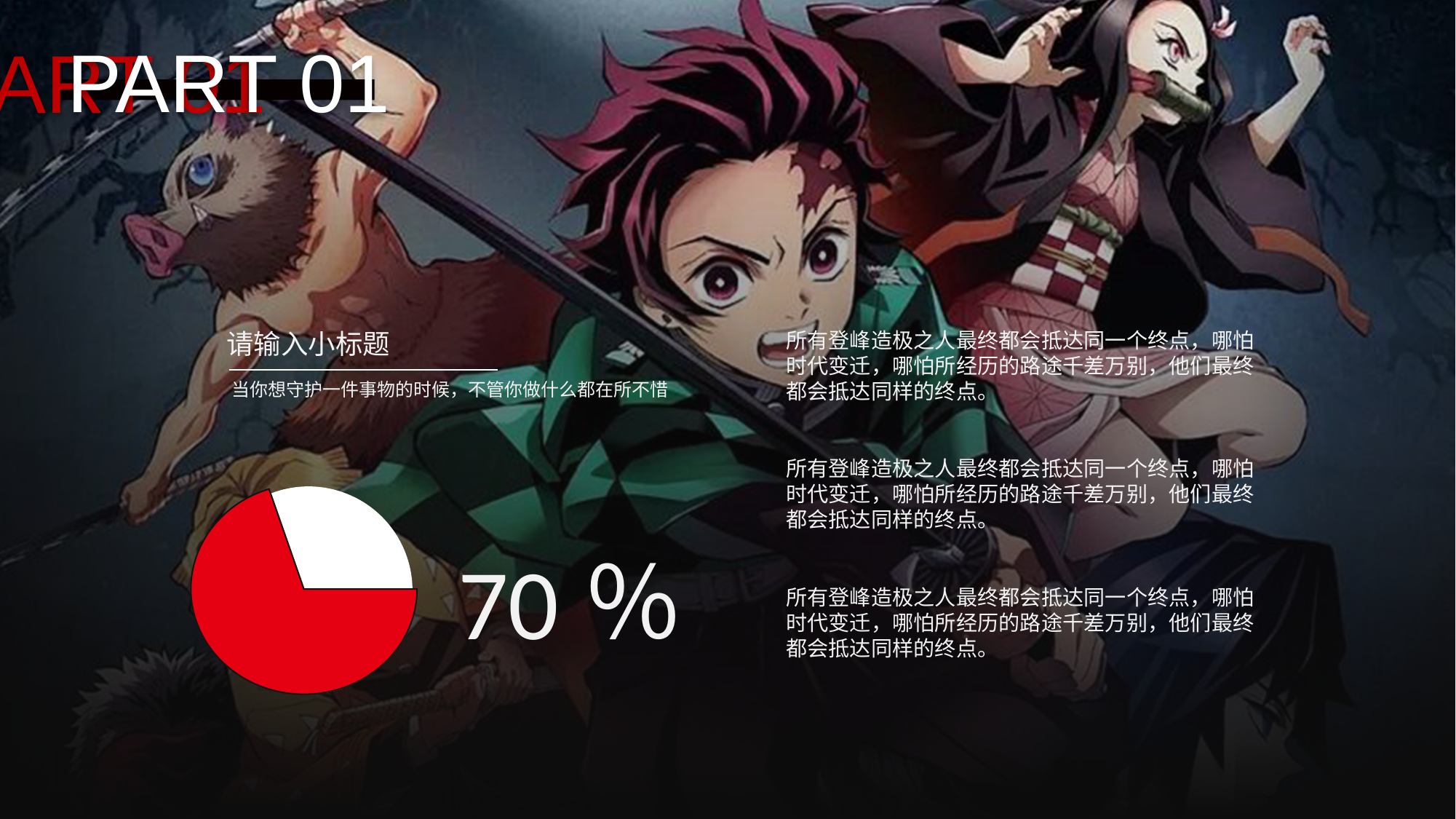

PART 01
PART 01

所有登峰造极之人最终都会抵达同一个终点，哪怕时代变迁，哪怕所经历的路途千差万别，他们最终都会抵达同样的终点。
请输入小标题

当你想守护一件事物的时候，不管你做什么都在所不惜
所有登峰造极之人最终都会抵达同一个终点，哪怕时代变迁，哪怕所经历的路途千差万别，他们最终都会抵达同样的终点。

70％
所有登峰造极之人最终都会抵达同一个终点，哪怕时代变迁，哪怕所经历的路途千差万别，他们最终都会抵达同样的终点。